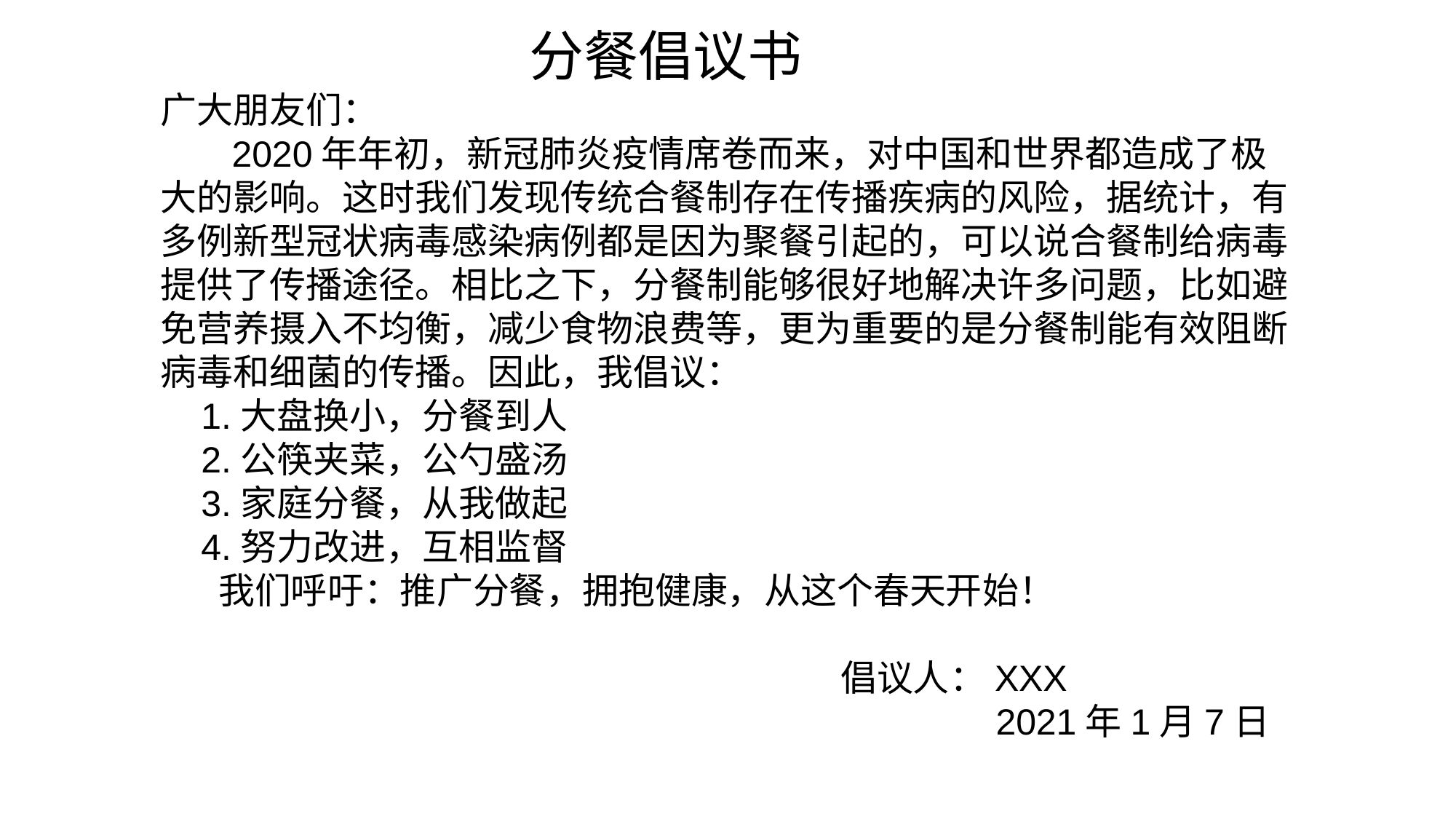

分餐倡议书
广大朋友们：
       2020年年初，新冠肺炎疫情席卷而来，对中国和世界都造成了极大的影响。这时我们发现传统合餐制存在传播疾病的风险，据统计，有多例新型冠状病毒感染病例都是因为聚餐引起的，可以说合餐制给病毒提供了传播途径。相比之下，分餐制能够很好地解决许多问题，比如避免营养摄入不均衡，减少食物浪费等，更为重要的是分餐制能有效阻断病毒和细菌的传播。因此，我倡议：
    1.大盘换小，分餐到人
    2.公筷夹菜，公勺盛汤
    3.家庭分餐，从我做起
    4.努力改进，互相监督
      我们呼吁：推广分餐，拥抱健康，从这个春天开始！

                                                                                  倡议人：XXX
                                                                                  2021年1月7日